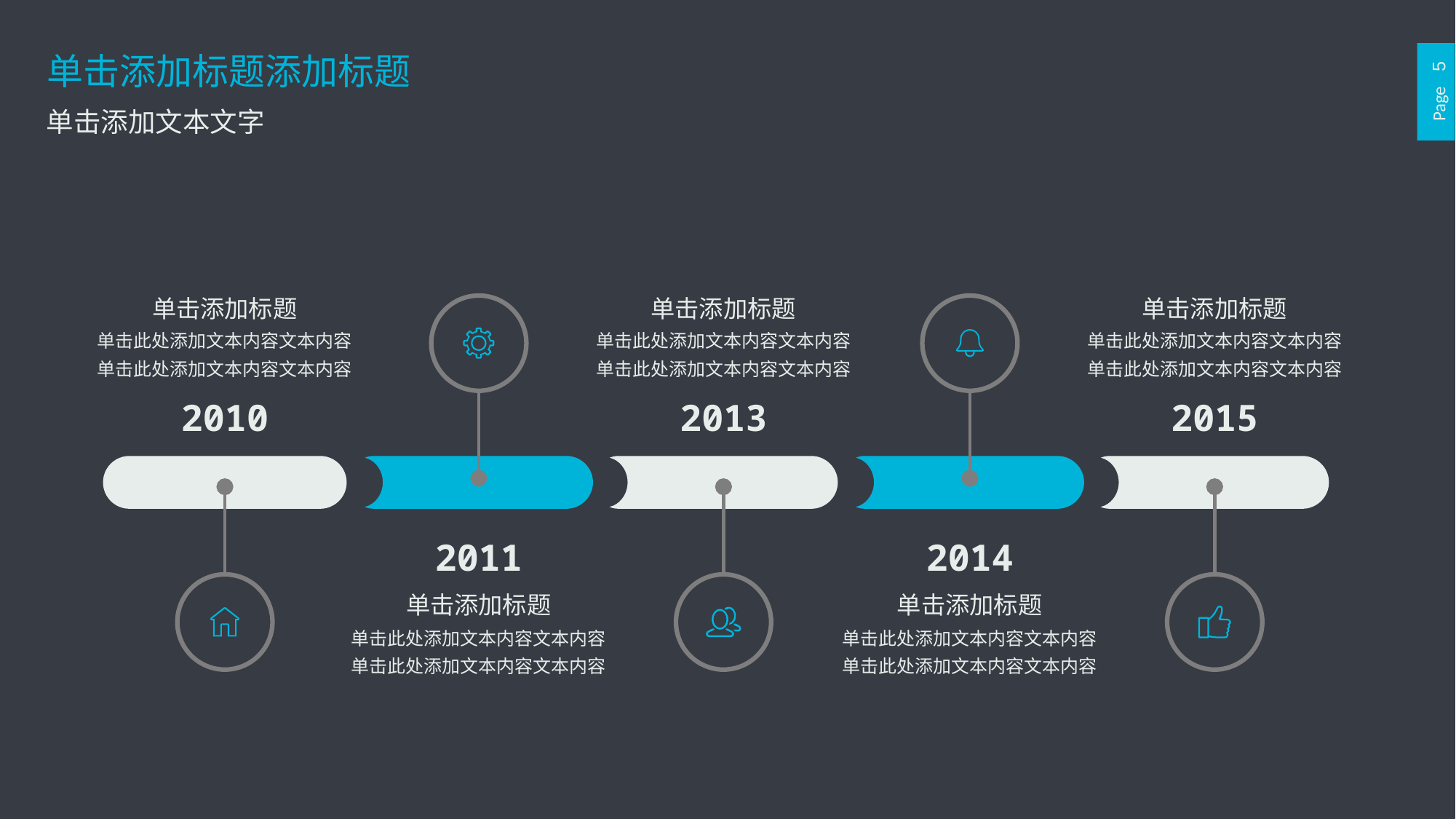

单击添加标题添加标题

Page   5
单击添加文本文字
单击添加标题
单击此处添加文本内容文本内容
单击此处添加文本内容文本内容
2010
单击添加标题
单击此处添加文本内容文本内容
单击此处添加文本内容文本内容
2013
单击添加标题
单击此处添加文本内容文本内容
单击此处添加文本内容文本内容
2015

2011
单击添加标题
单击此处添加文本内容文本内容
单击此处添加文本内容文本内容
2014
单击添加标题
单击此处添加文本内容文本内容
单击此处添加文本内容文本内容